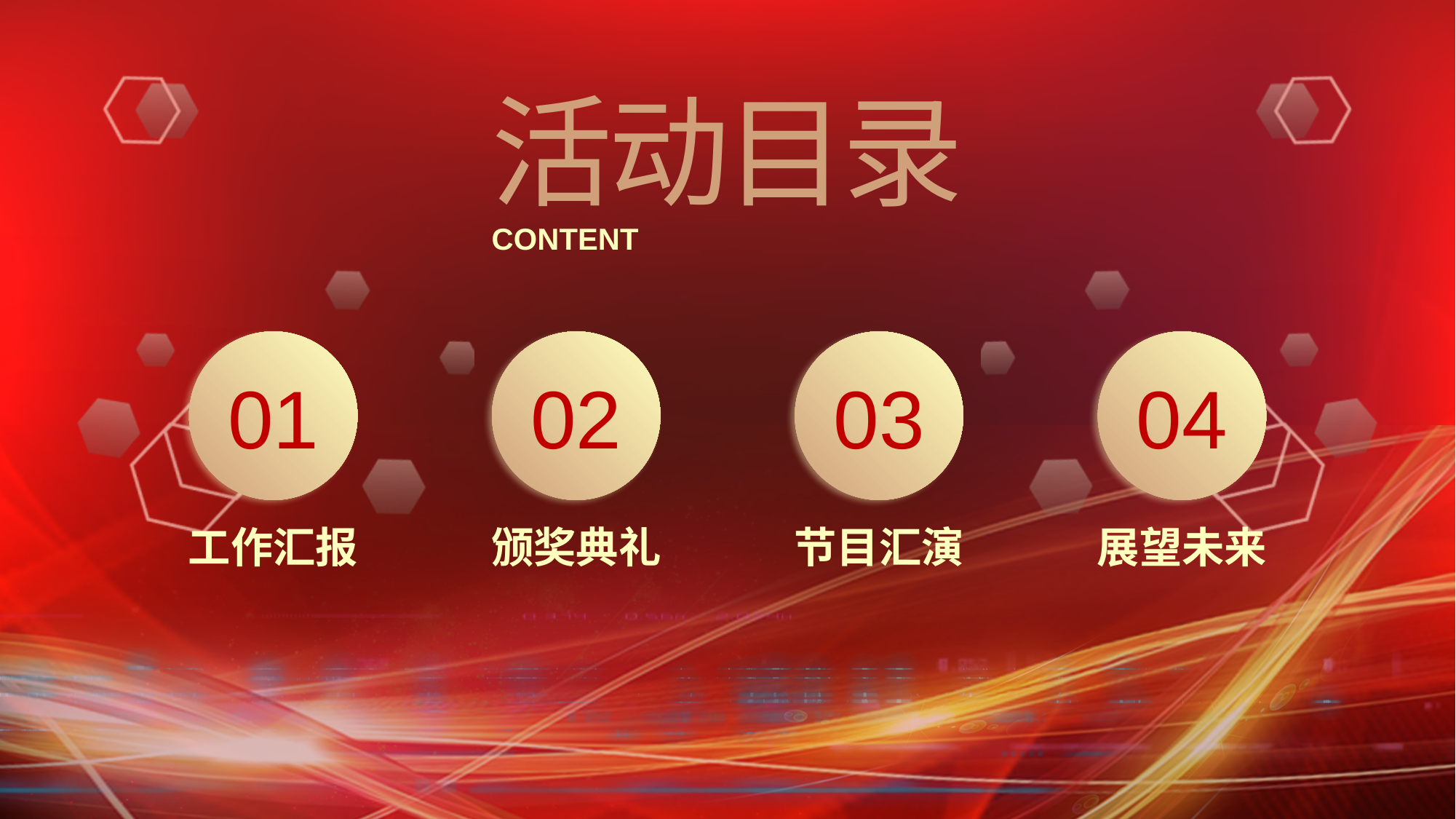

活动目录
CONTENT
01
工作汇报
02
颁奖典礼
03
节目汇演
04
展望未来